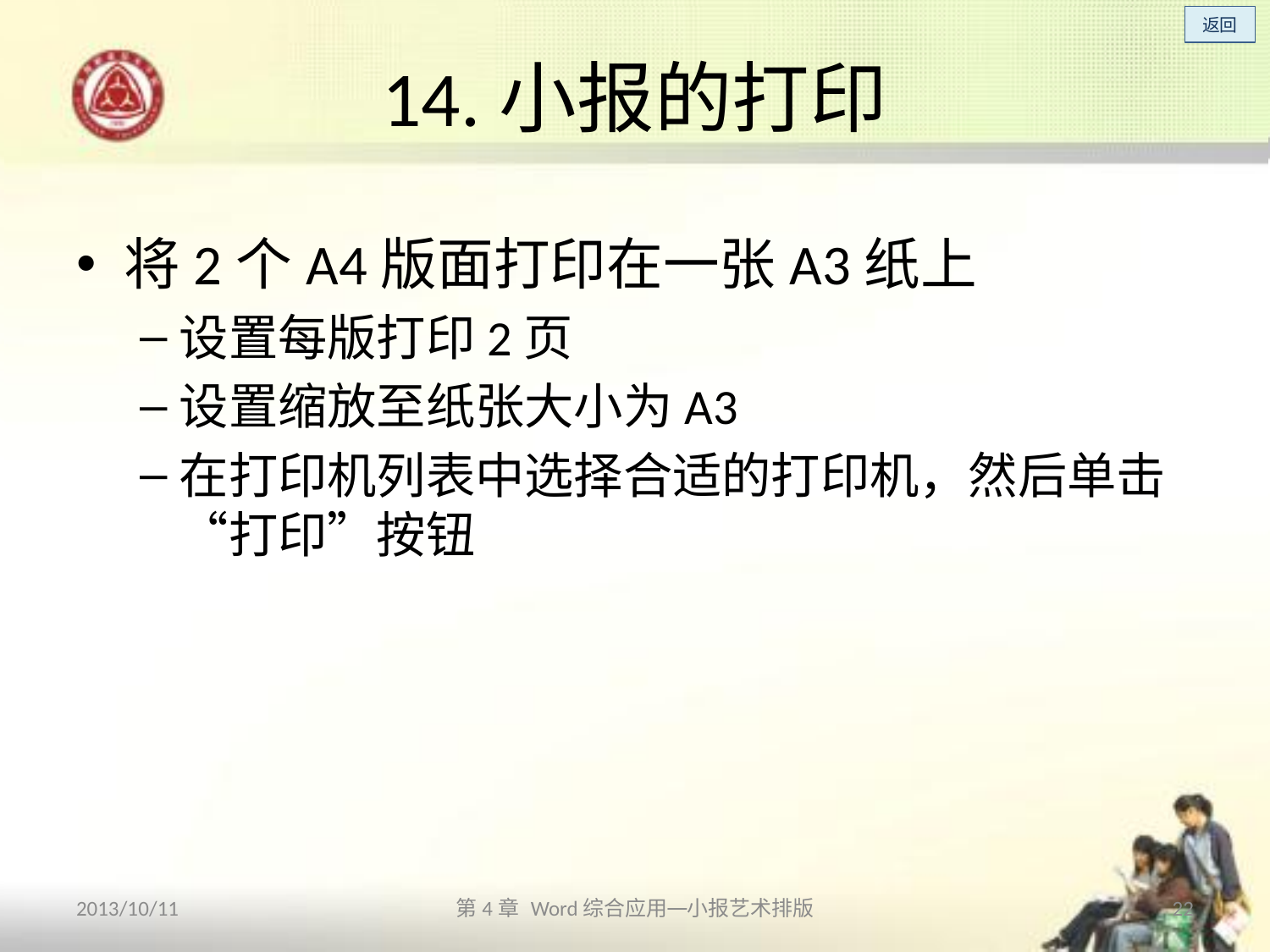

# 14.小报的打印
将2个A4版面打印在一张A3纸上
设置每版打印2页
设置缩放至纸张大小为A3
在打印机列表中选择合适的打印机，然后单击“打印”按钮

2013/10/11
第4章 Word综合应用—小报艺术排版
22